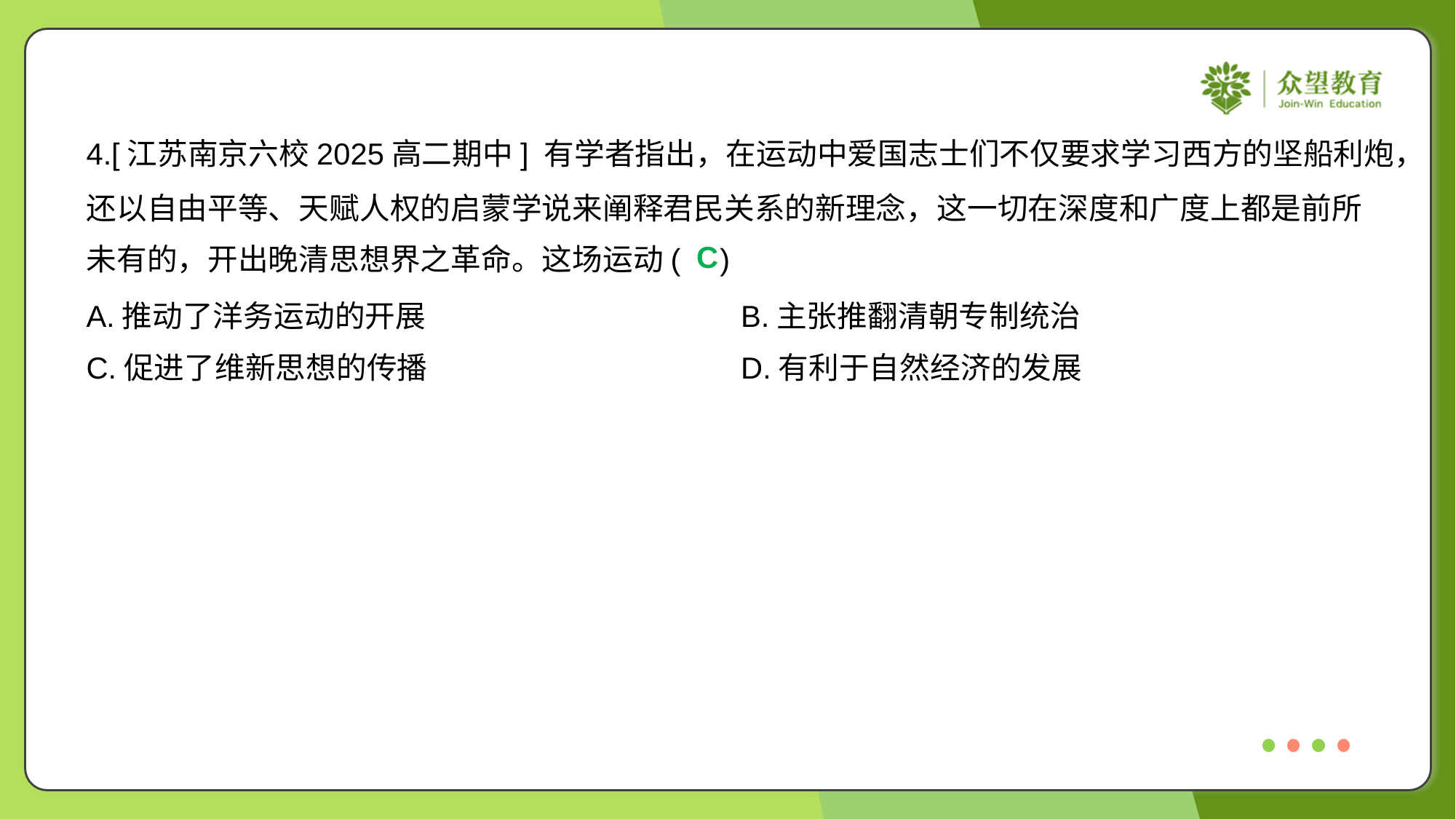

4.[江苏南京六校2025高二期中] 有学者指出，在运动中爱国志士们不仅要求学习西方的坚船利炮，
还以自由平等、天赋人权的启蒙学说来阐释君民关系的新理念，这一切在深度和广度上都是前所
未有的，开出晚清思想界之革命。这场运动(     )
C
A.推动了洋务运动的开展	B.主张推翻清朝专制统治
C.促进了维新思想的传播	D.有利于自然经济的发展